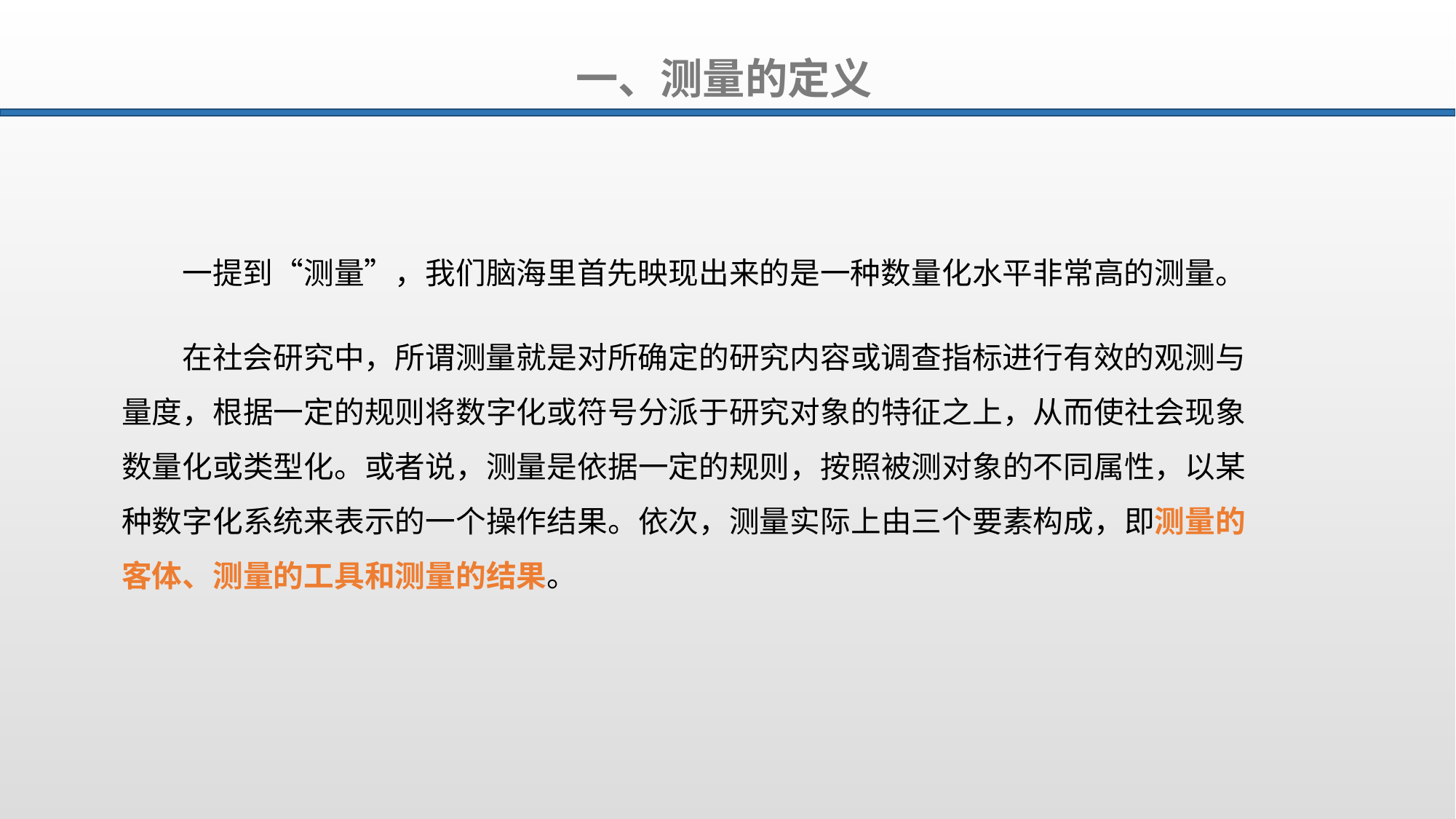

一、测量的定义

一提到“测量”，我们脑海里首先映现出来的是一种数量化水平非常高的测量。
在社会研究中，所谓测量就是对所确定的研究内容或调查指标进行有效的观测与量度，根据一定的规则将数字化或符号分派于研究对象的特征之上，从而使社会现象数量化或类型化。或者说，测量是依据一定的规则，按照被测对象的不同属性，以某种数字化系统来表示的一个操作结果。依次，测量实际上由三个要素构成，即测量的客体、测量的工具和测量的结果。